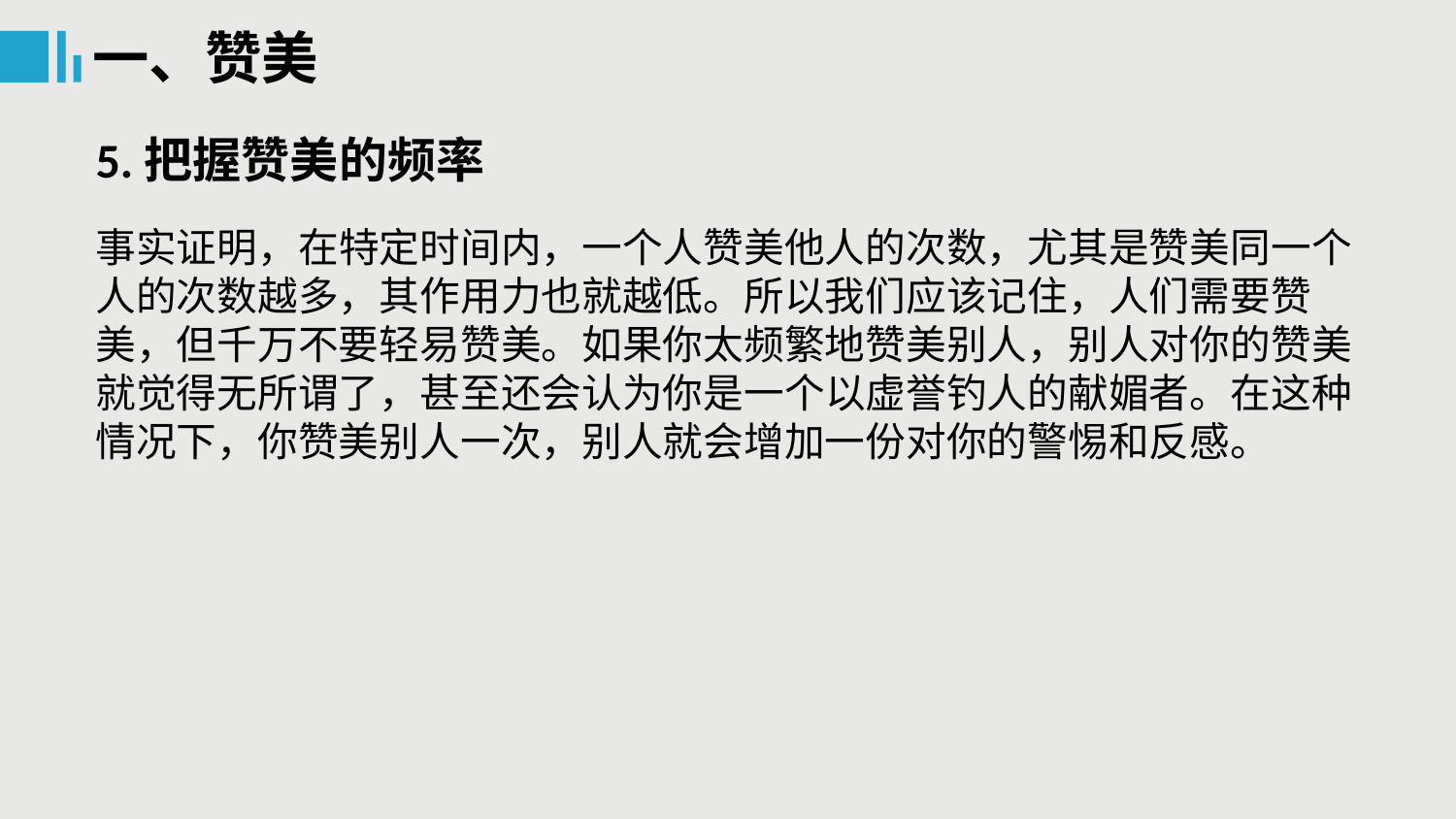

一、赞美

5.把握赞美的频率
事实证明，在特定时间内，一个人赞美他人的次数，尤其是赞美同一个人的次数越多，其作用力也就越低。所以我们应该记住，人们需要赞美，但千万不要轻易赞美。如果你太频繁地赞美别人，别人对你的赞美就觉得无所谓了，甚至还会认为你是一个以虚誉钓人的献媚者。在这种情况下，你赞美别人一次，别人就会增加一份对你的警惕和反感。